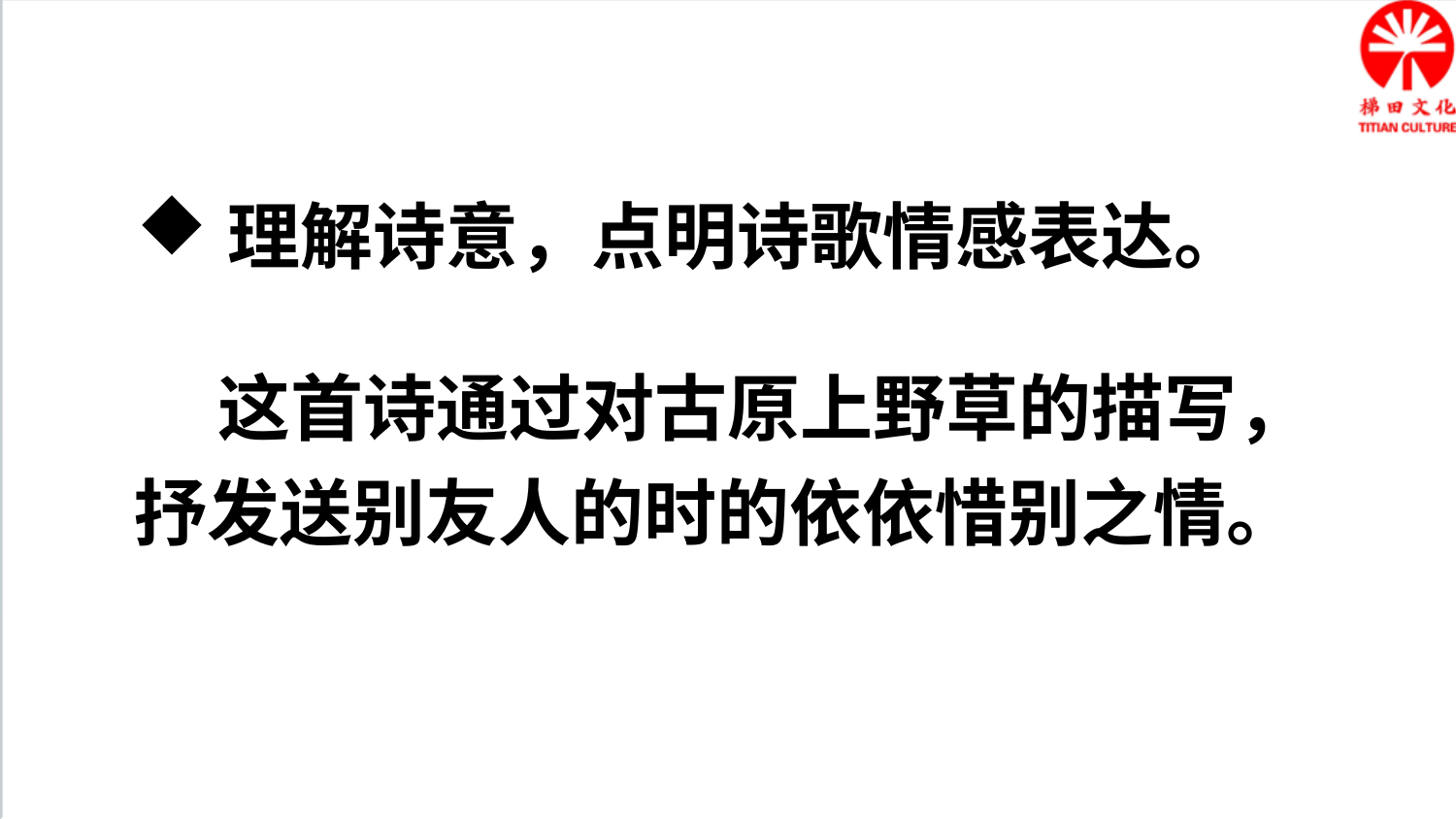

理解诗意，点明诗歌情感表达。
    这首诗通过对古原上野草的描写，抒发送别友人的时的依依惜别之情。